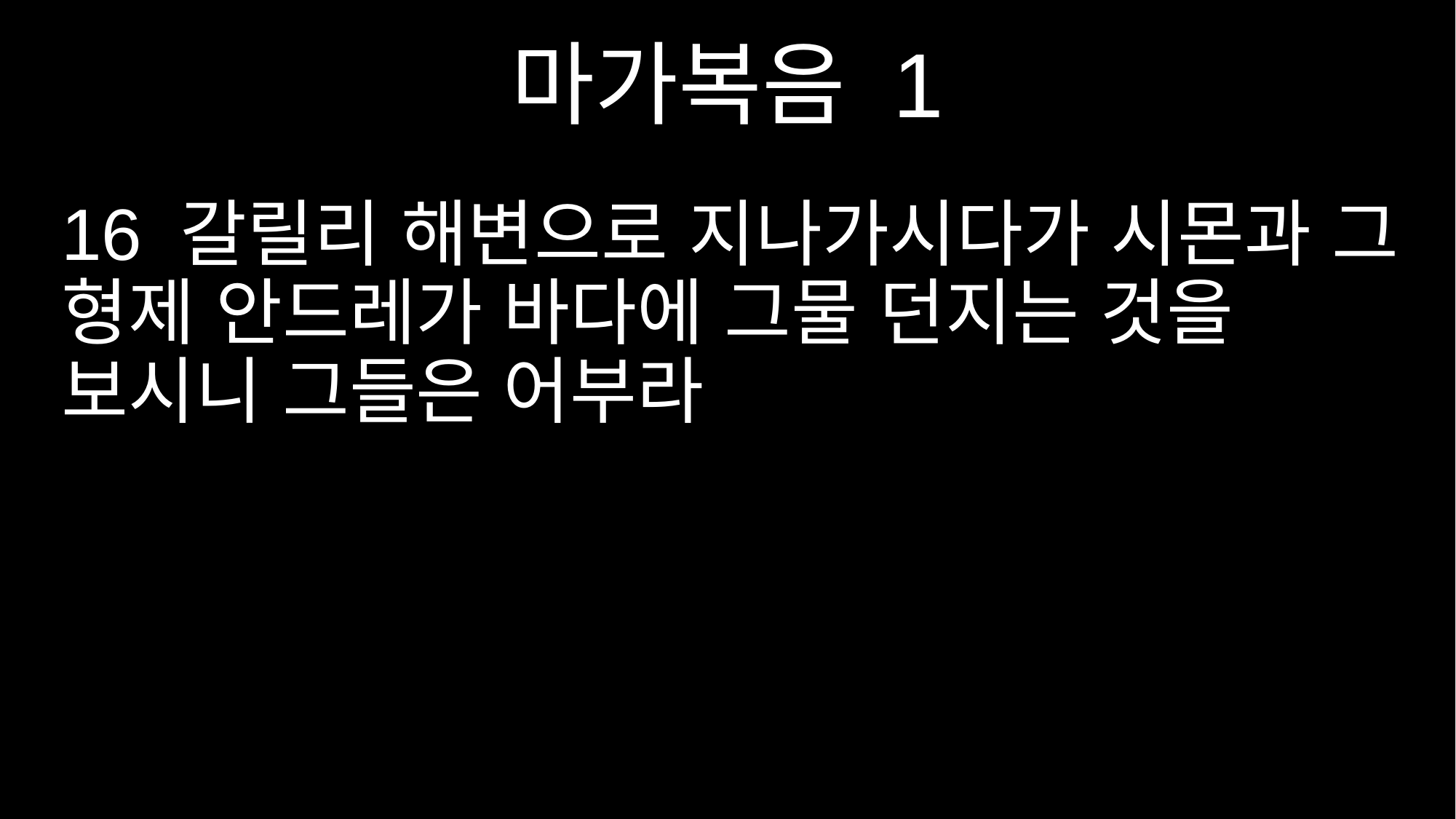

마가복음 1
16 갈릴리 해변으로 지나가시다가 시몬과 그 형제 안드레가 바다에 그물 던지는 것을 보시니 그들은 어부라